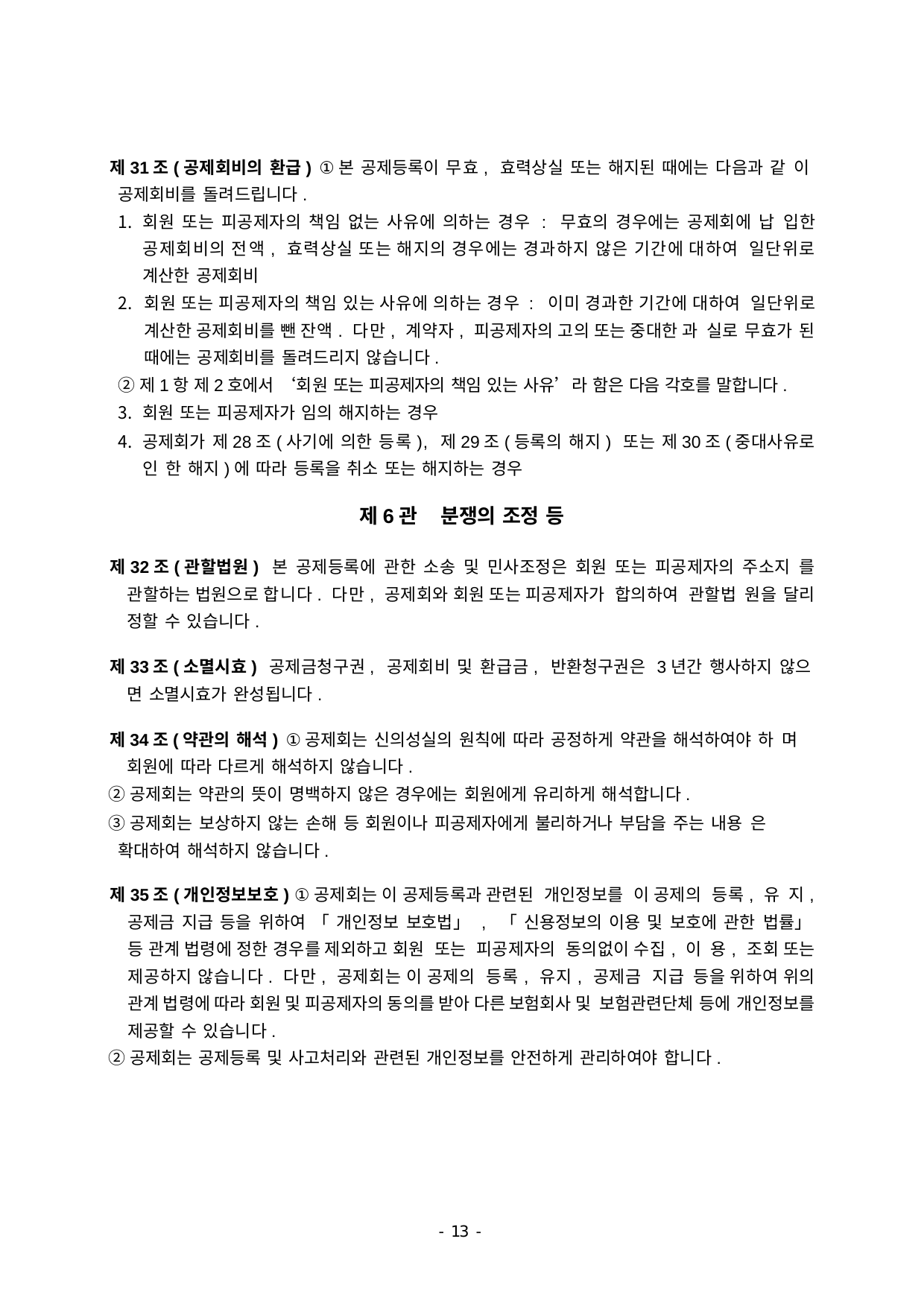

제31조(공제회비의 환급) ①본 공제등록이 무효, 효력상실 또는 해지된 때에는 다음과 같  이 공제회비를 돌려드립니다.
회원 또는 피공제자의 책임 없는 사유에 의하는 경우 : 무효의 경우에는 공제회에 납  입한 공제회비의 전액, 효력상실 또는 해지의 경우에는 경과하지 않은 기간에 대하여  일단위로 계산한 공제회비
회원 또는 피공제자의 책임 있는 사유에 의하는 경우 : 이미 경과한 기간에 대하여  일단위로 계산한 공제회비를 뺀 잔액. 다만, 계약자, 피공제자의 고의 또는 중대한 과  실로 무효가 된 때에는 공제회비를 돌려드리지 않습니다.
②제1항 제2호에서 ‘회원 또는 피공제자의 책임 있는 사유’라 함은 다음 각호를 말합니다.
회원 또는 피공제자가 임의 해지하는 경우
공제회가 제28조(사기에 의한 등록), 제29조(등록의 해지) 또는 제30조(중대사유로 인  한 해지)에 따라 등록을 취소 또는 해지하는 경우

제6관	분쟁의 조정 등

제32조(관할법원) 본 공제등록에 관한 소송 및 민사조정은 회원 또는 피공제자의 주소지  를 관할하는 법원으로 합니다. 다만, 공제회와 회원 또는 피공제자가 합의하여 관할법  원을 달리 정할 수 있습니다.

제33조(소멸시효) 공제금청구권, 공제회비 및 환급금, 반환청구권은 3년간 행사하지 않으  면 소멸시효가 완성됩니다.

제34조(약관의 해석) ①공제회는 신의성실의 원칙에 따라 공정하게 약관을 해석하여야 하  며 회원에 따라 다르게 해석하지 않습니다.
②공제회는 약관의 뜻이 명백하지 않은 경우에는 회원에게 유리하게 해석합니다.
③공제회는 보상하지 않는 손해 등 회원이나 피공제자에게 불리하거나 부담을 주는 내용  은 확대하여 해석하지 않습니다.

제35조(개인정보보호) ①공제회는 이 공제등록과 관련된 개인정보를 이 공제의 등록, 유  지, 공제금 지급 등을 위하여 「개인정보 보호법」, 「신용정보의 이용 및 보호에 관한  법률」등 관계 법령에 정한 경우를 제외하고 회원 또는 피공제자의 동의없이 수집, 이  용, 조회 또는 제공하지 않습니다. 다만, 공제회는 이 공제의 등록, 유지, 공제금 지급  등을 위하여 위의 관계 법령에 따라 회원 및 피공제자의 동의를 받아 다른 보험회사 및  보험관련단체 등에 개인정보를 제공할 수 있습니다.
②공제회는 공제등록 및 사고처리와 관련된 개인정보를 안전하게 관리하여야 합니다.
- 13 -